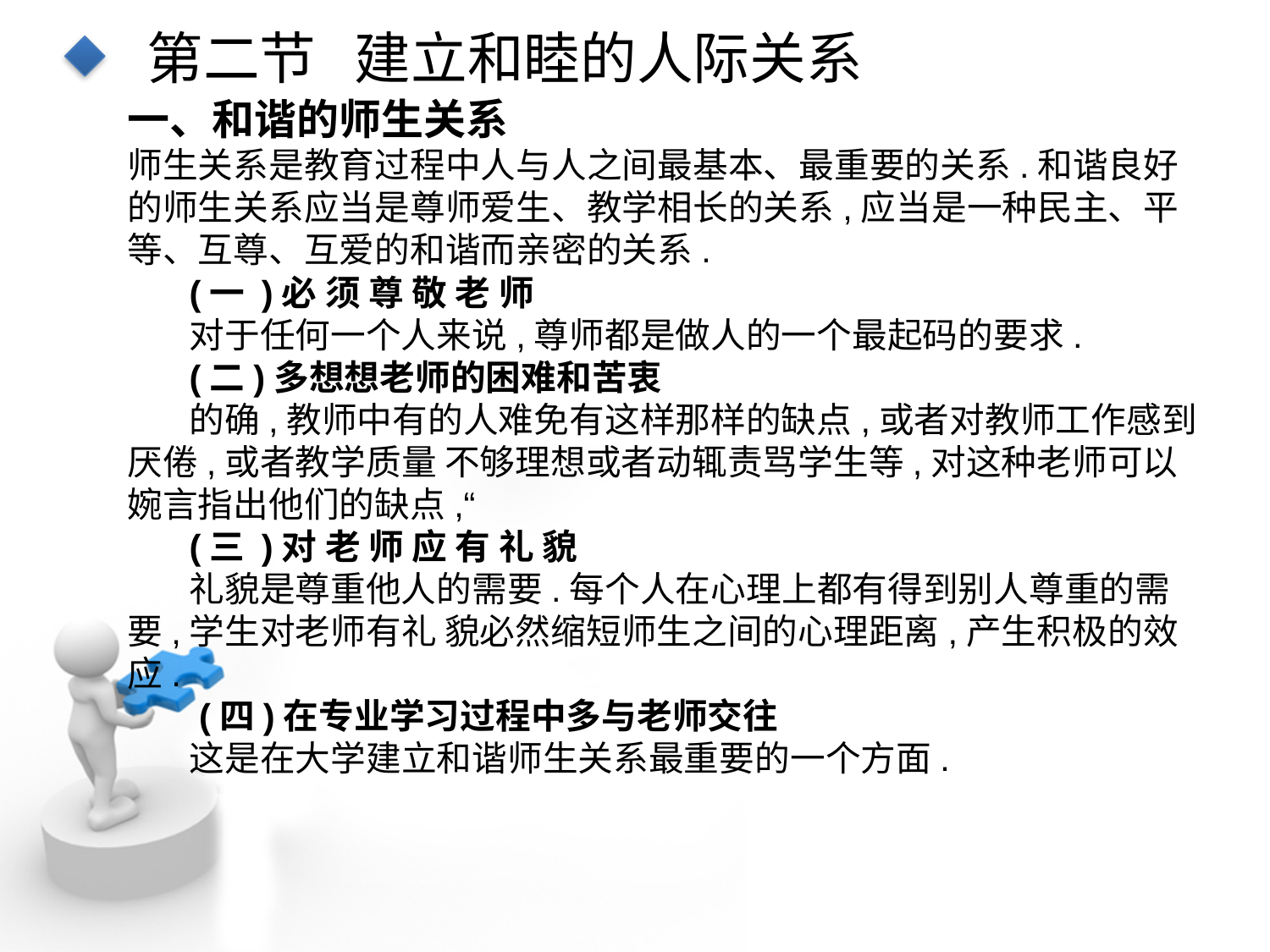

第二节   建立和睦的人际关系

一、和谐的师生关系
师生关系是教育过程中人与人之间最基本、最重要的关系.和谐良好的师生关系应当是尊师爱生、教学相长的关系,应当是一种民主、平等、互尊、互爱的和谐而亲密的关系.
(一 )必 须 尊 敬 老 师
对于任何一个人来说,尊师都是做人的一个最起码的要求.
(二)多想想老师的困难和苦衷
的确,教师中有的人难免有这样那样的缺点,或者对教师工作感到厌倦,或者教学质量 不够理想或者动辄责骂学生等,对这种老师可以婉言指出他们的缺点,“
(三 )对 老 师 应 有 礼 貌
礼貌是尊重他人的需要.每个人在心理上都有得到别人尊重的需要,学生对老师有礼 貌必然缩短师生之间的心理距离,产生积极的效应.
 (四)在专业学习过程中多与老师交往
这是在大学建立和谐师生关系最重要的一个方面.
点击添加文本
点击添加文本
点击添加文本
点击添加文本